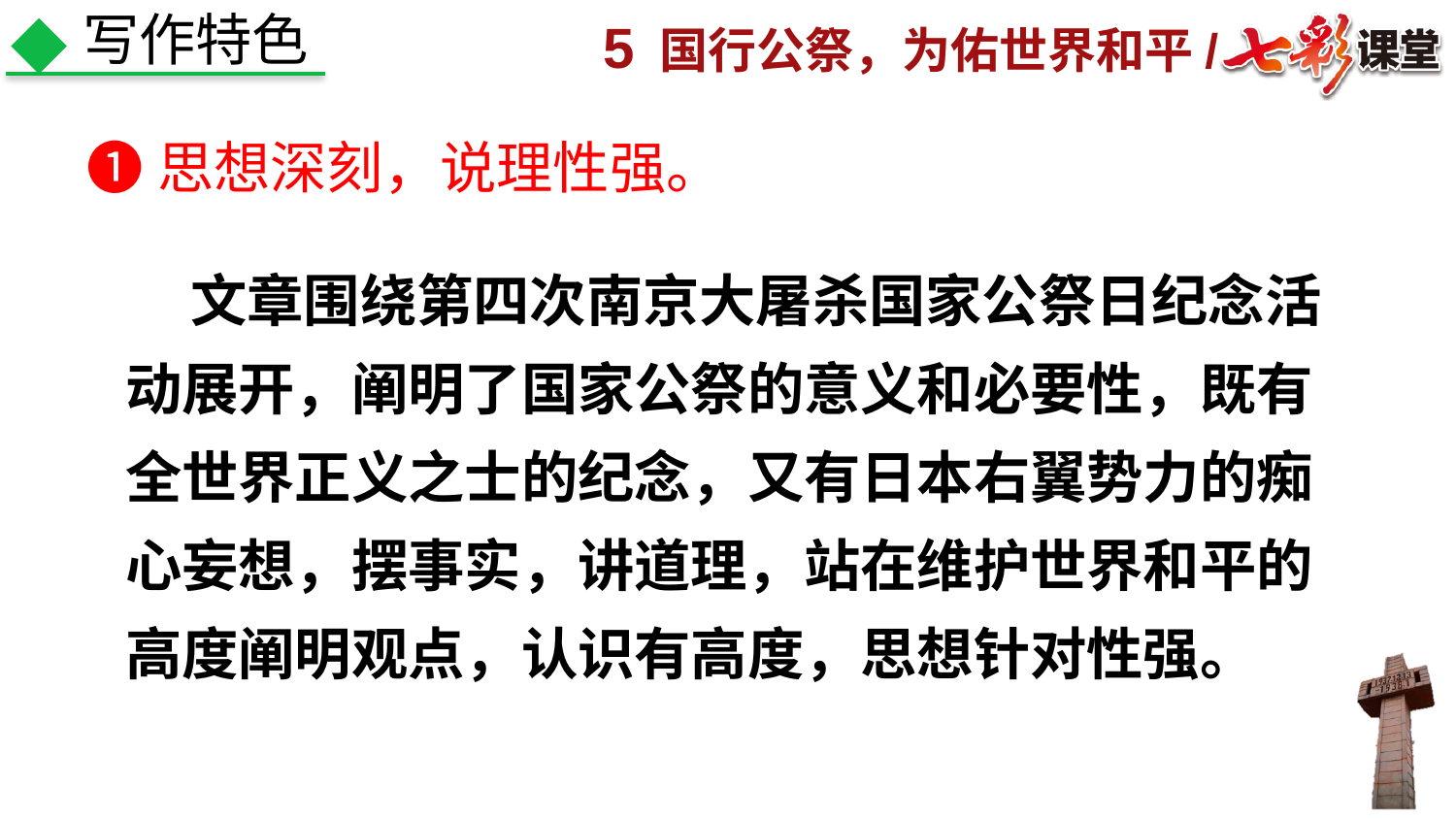

写作特色

❶思想深刻，说理性强。
    文章围绕第四次南京大屠杀国家公祭日纪念活动展开，阐明了国家公祭的意义和必要性，既有全世界正义之士的纪念，又有日本右翼势力的痴心妄想，摆事实，讲道理，站在维护世界和平的高度阐明观点，认识有高度，思想针对性强。